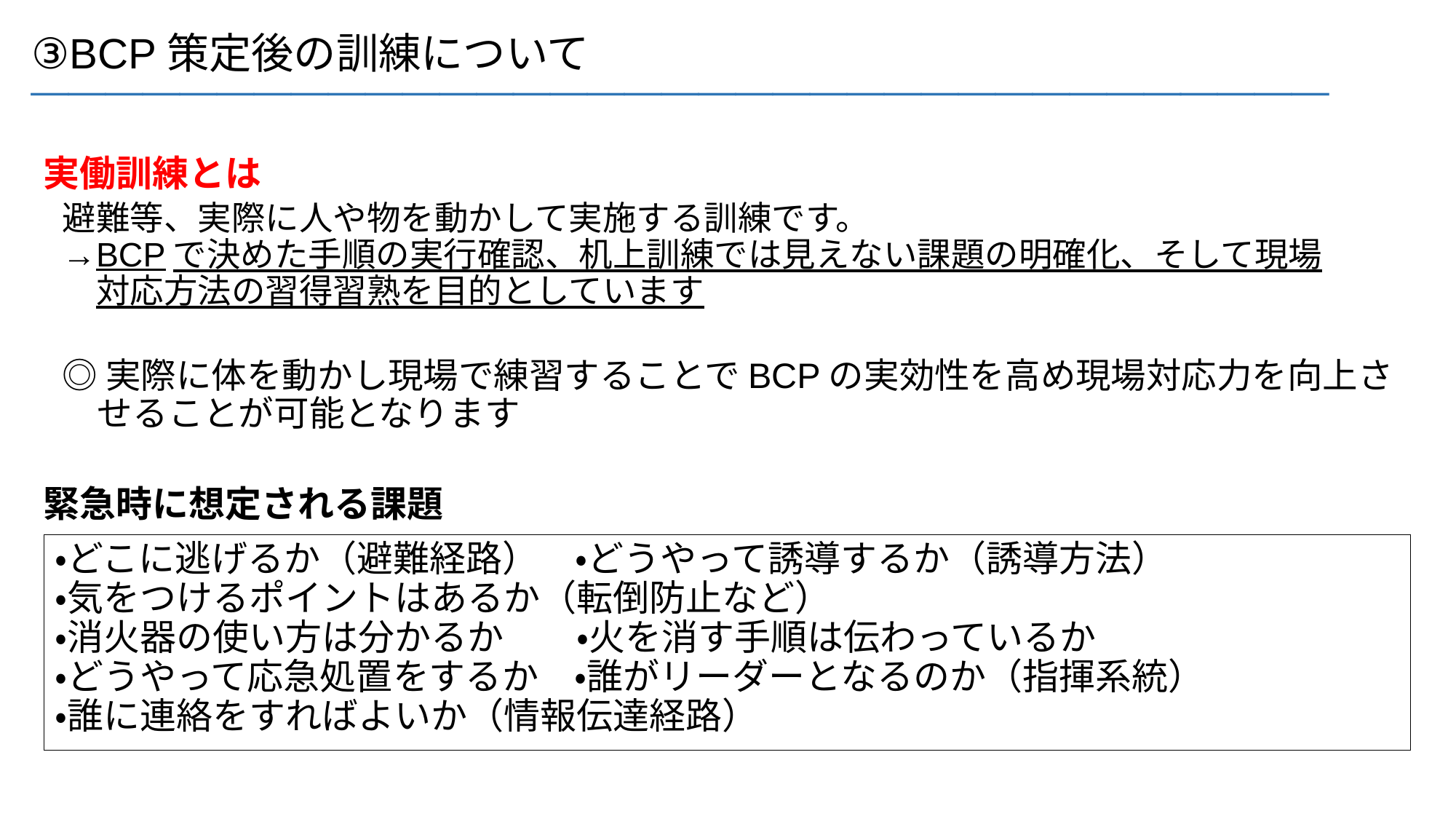

___________________________________
③BCP策定後の訓練について
実働訓練とは
避難等、実際に人や物を動かして実施する訓練です。
→BCPで決めた手順の実行確認、机上訓練では見えない課題の明確化、そして現場
　対応方法の習得習熟を目的としています
◎実際に体を動かし現場で練習することでBCPの実効性を高め現場対応力を向上さ
　せることが可能となります
緊急時に想定される課題
・どこに逃げるか（避難経路）　・どうやって誘導するか（誘導方法）
・気をつけるポイントはあるか（転倒防止など）
・消火器の使い方は分かるか　　・火を消す手順は伝わっているか
・どうやって応急処置をするか　・誰がリーダーとなるのか（指揮系統）
・誰に連絡をすればよいか（情報伝達経路）